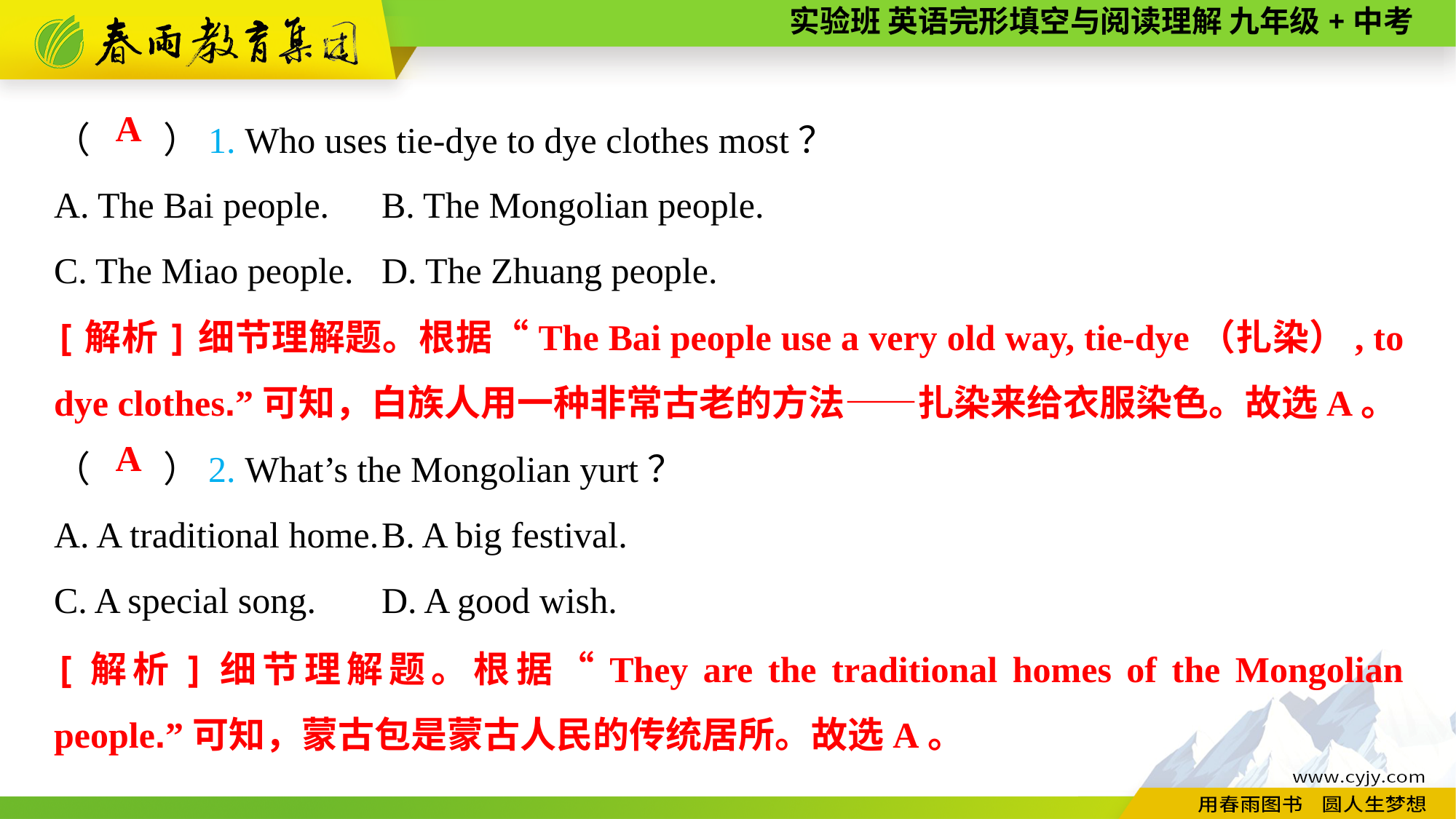

（　　）1. Who uses tie-dye to dye clothes most？
A. The Bai people.	B. The Mongolian people.
C. The Miao people.	D. The Zhuang people.
A
[解析]细节理解题。根据“The Bai people use a very old way, tie-dye（扎染）, to dye clothes.”可知，白族人用一种非常古老的方法——扎染来给衣服染色。故选A。
（　　）2. What’s the Mongolian yurt？
A. A traditional home.	B. A big festival.
C. A special song.	D. A good wish.
A
[解析]细节理解题。根据“They are the traditional homes of the Mongolian people.”可知，蒙古包是蒙古人民的传统居所。故选A。